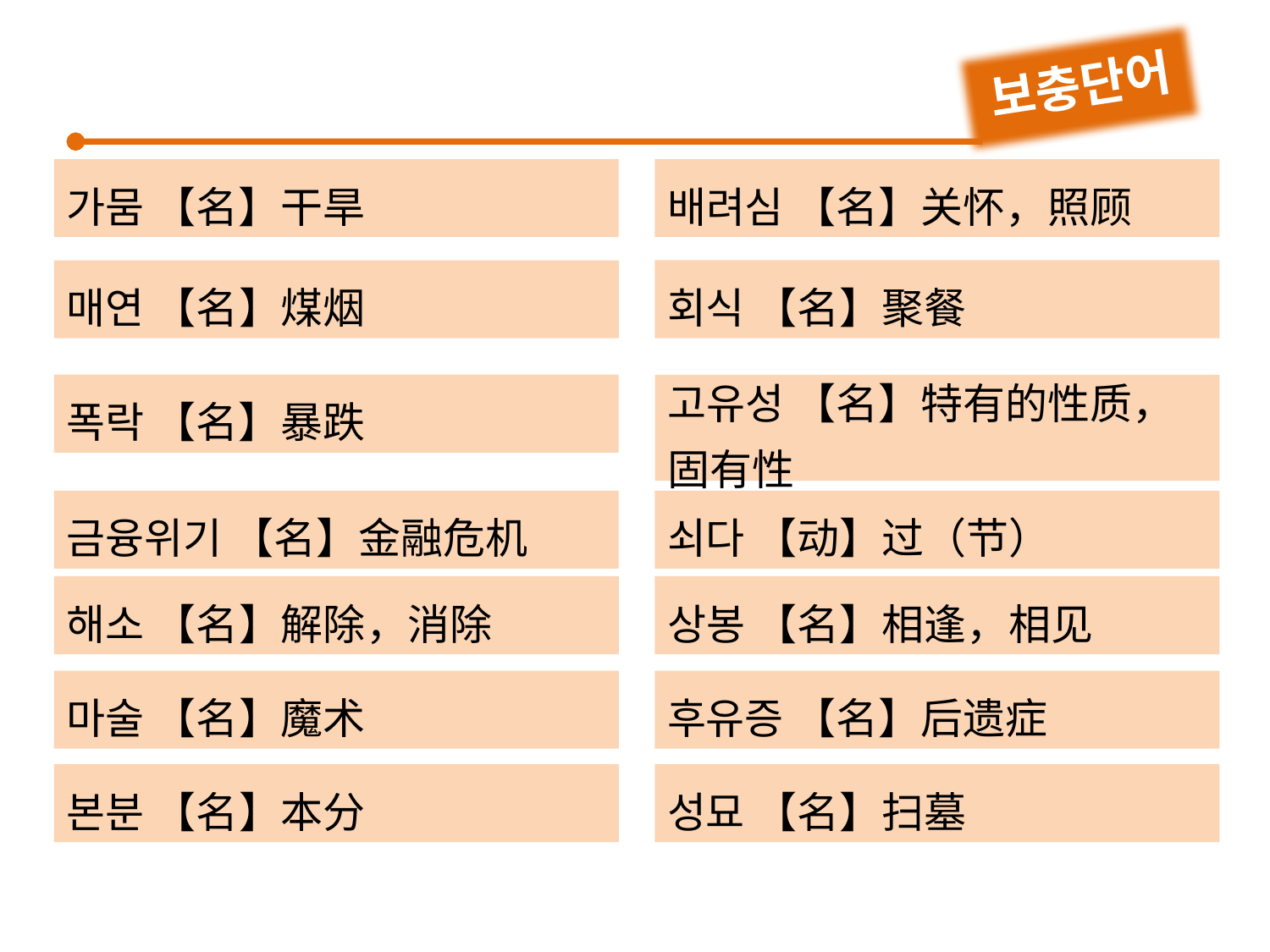

보충단어
가뭄 【名】干旱
배려심 【名】关怀，照顾
회식 【名】聚餐
매연 【名】煤烟
폭락 【名】暴跌
고유성 【名】特有的性质，固有性
쇠다 【动】过（节）
금융위기 【名】金融危机
해소 【名】解除，消除
상봉 【名】相逢，相见
마술 【名】魔术
후유증 【名】后遗症
본분 【名】本分
성묘 【名】扫墓